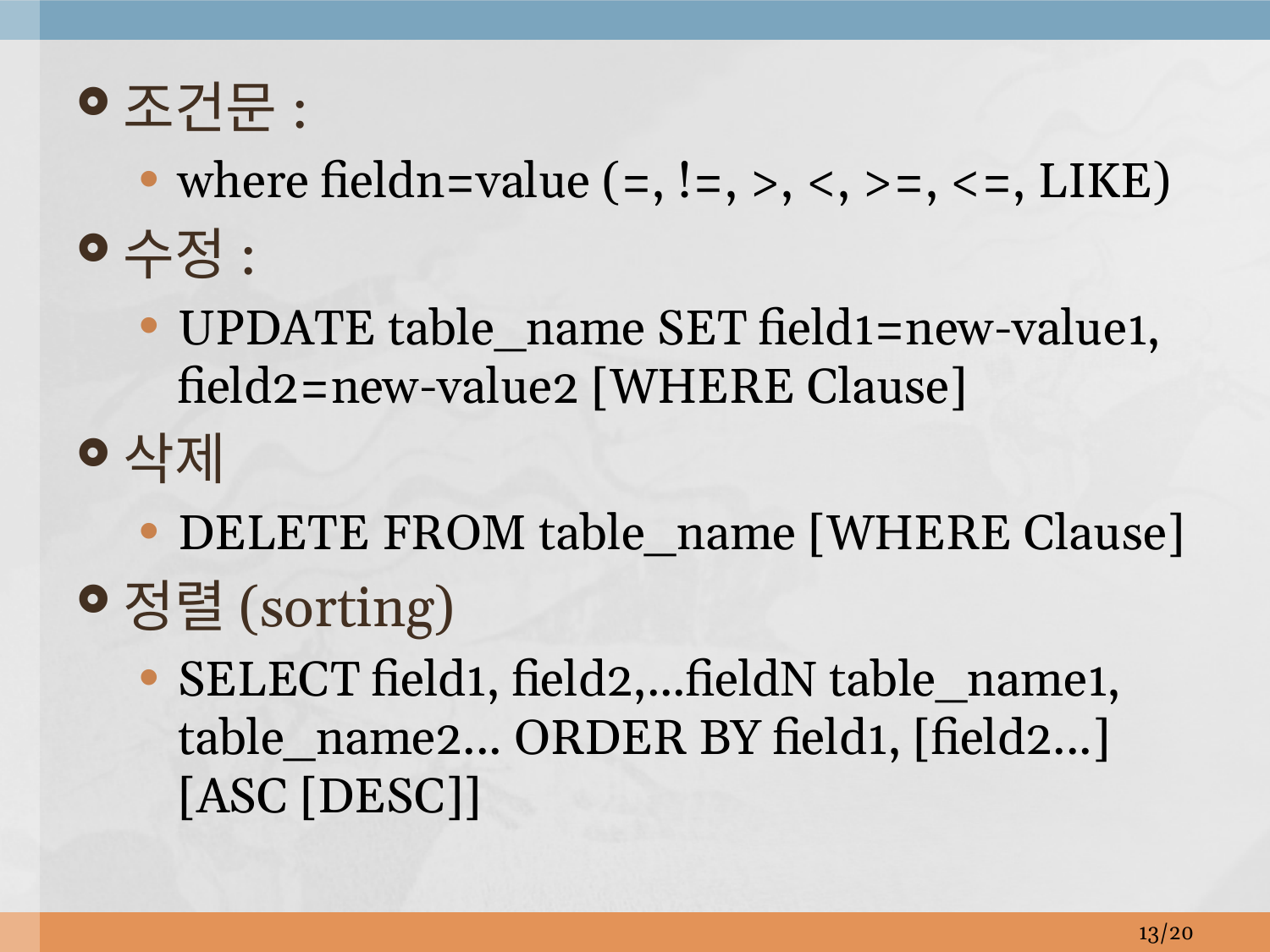

조건문:
where fieldn=value (=, !=, >, <, >=, <=, LIKE)
수정:
UPDATE table_name SET field1=new-value1, field2=new-value2 [WHERE Clause]
삭제
DELETE FROM table_name [WHERE Clause]
정렬(sorting)
SELECT field1, field2,...fieldN table_name1, table_name2... ORDER BY field1, [field2...] [ASC [DESC]]
13/20